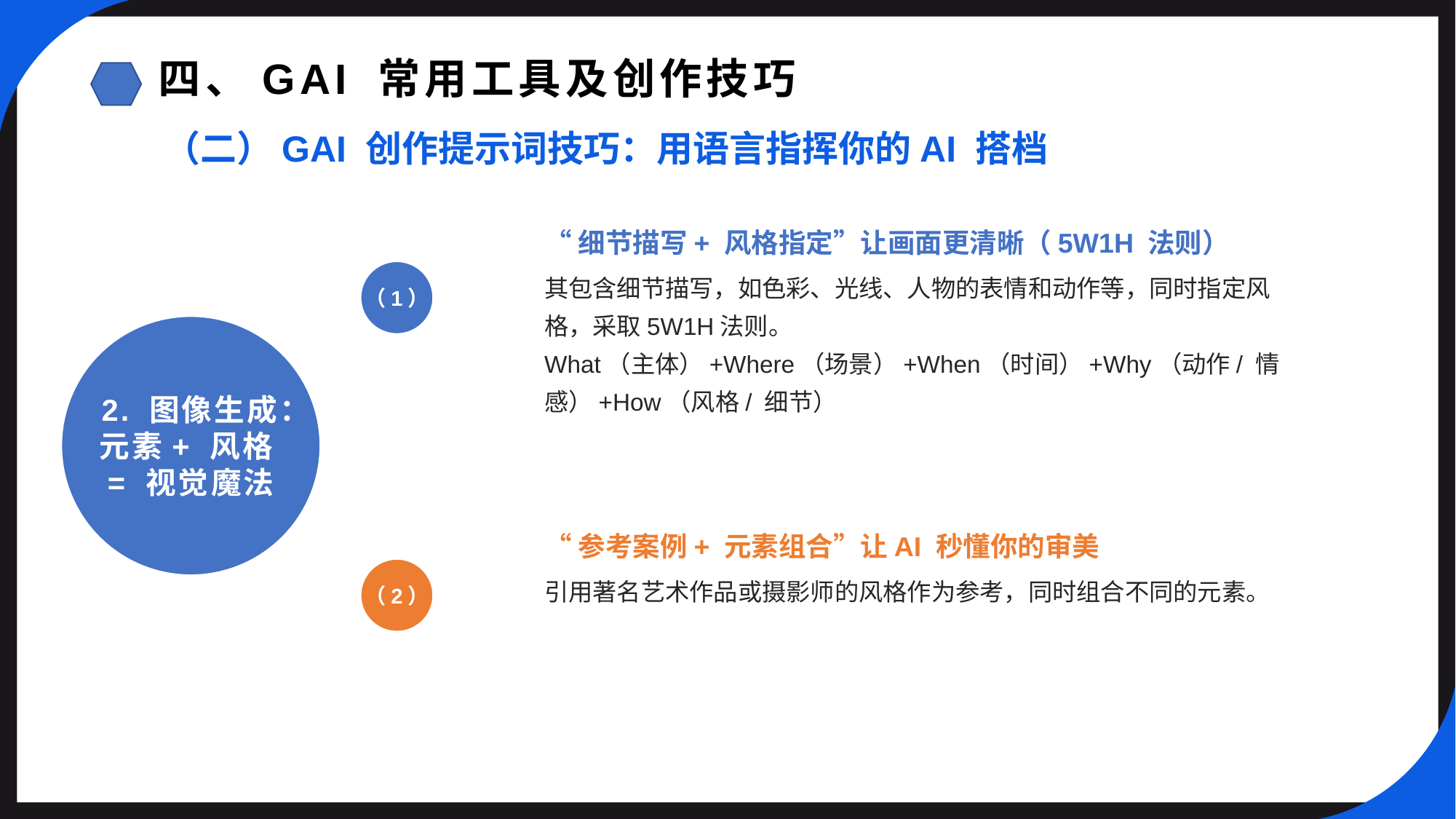

四、GAI 常用工具及创作技巧
（二）GAI 创作提示词技巧：用语言指挥你的AI 搭档
“细节描写+ 风格指定”让画面更清晰（5W1H 法则）

（1）
其包含细节描写，如色彩、光线、人物的表情和动作等，同时指定风格，采取5W1H法则。
What（主体）+Where（场景）+When（时间）+Why（动作/ 情感）+How（风格/ 细节）
2. 图像生成：元素+ 风格= 视觉魔法
“参考案例+ 元素组合”让AI 秒懂你的审美
（2）
引用著名艺术作品或摄影师的风格作为参考，同时组合不同的元素。